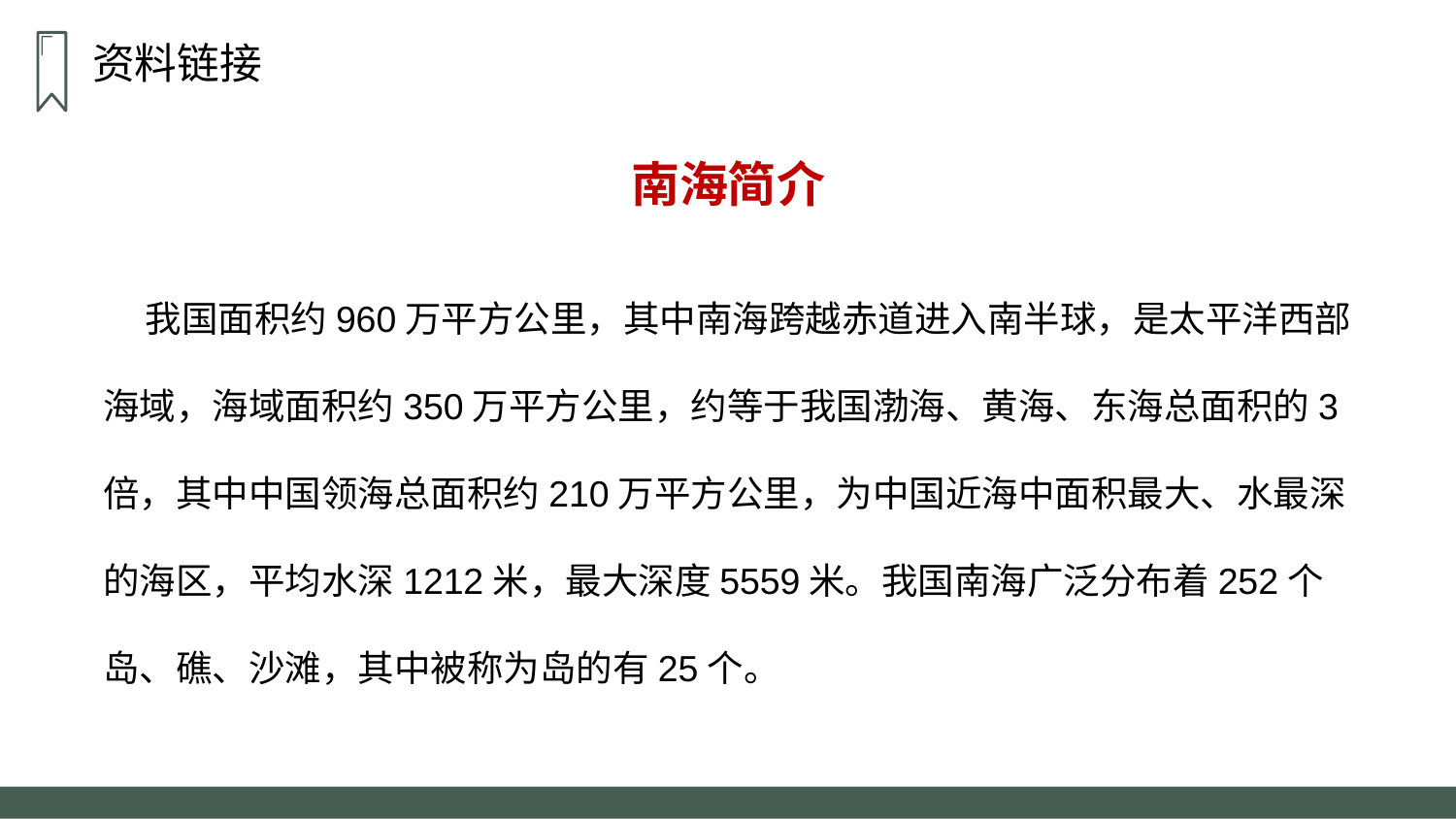

资料链接
南海简介
    我国面积约960万平方公里，其中南海跨越赤道进入南半球，是太平洋西部海域，海域面积约350万平方公里，约等于我国渤海、黄海、东海总面积的3倍，其中中国领海总面积约210万平方公里，为中国近海中面积最大、水最深的海区，平均水深1212米，最大深度5559米。我国南海广泛分布着252个岛、礁、沙滩，其中被称为岛的有25个。